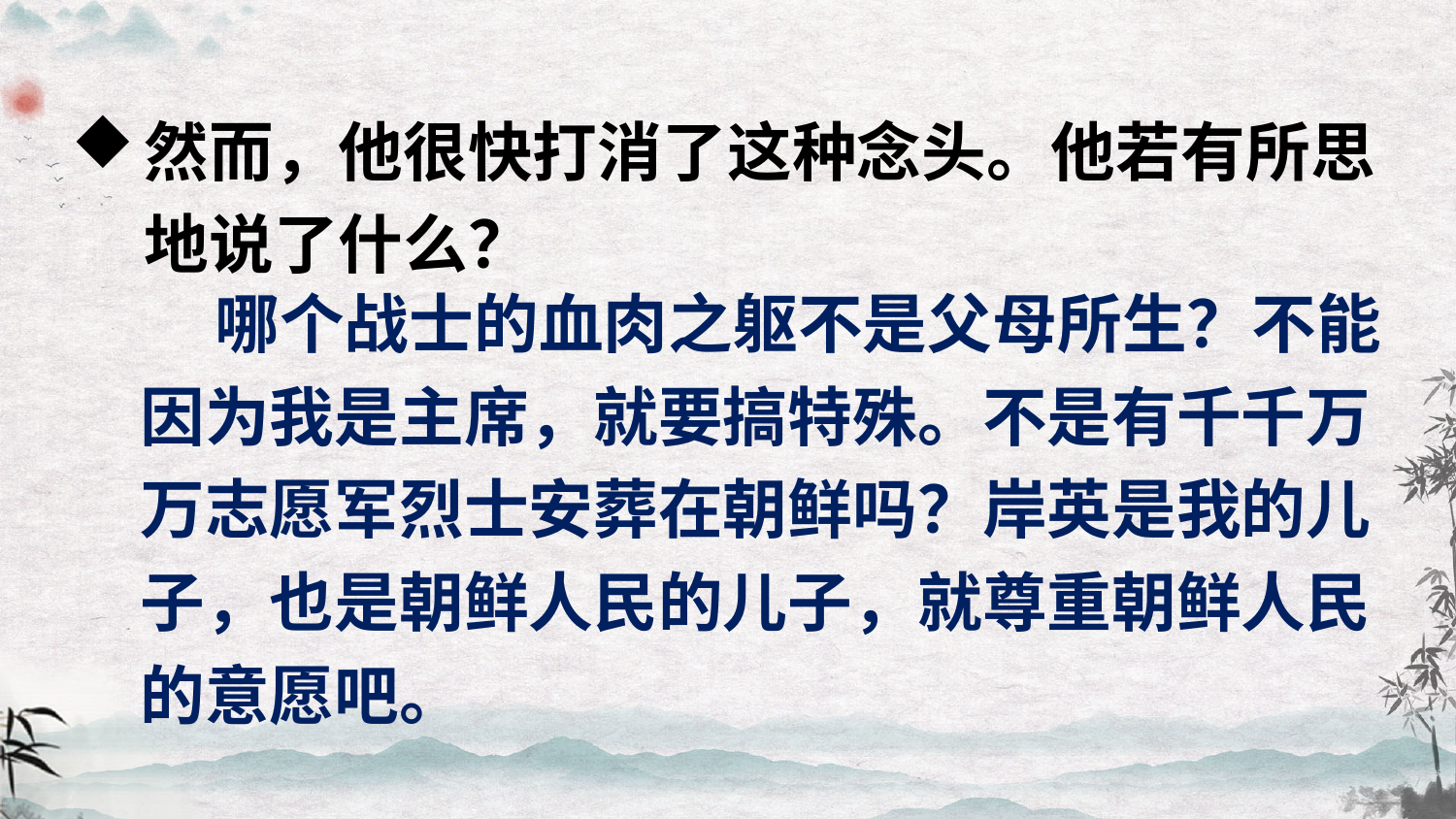

然而，他很快打消了这种念头。他若有所思地说了什么？
    哪个战士的血肉之躯不是父母所生？不能因为我是主席，就要搞特殊。不是有千千万万志愿军烈士安葬在朝鲜吗？岸英是我的儿子，也是朝鲜人民的儿子，就尊重朝鲜人民的意愿吧。